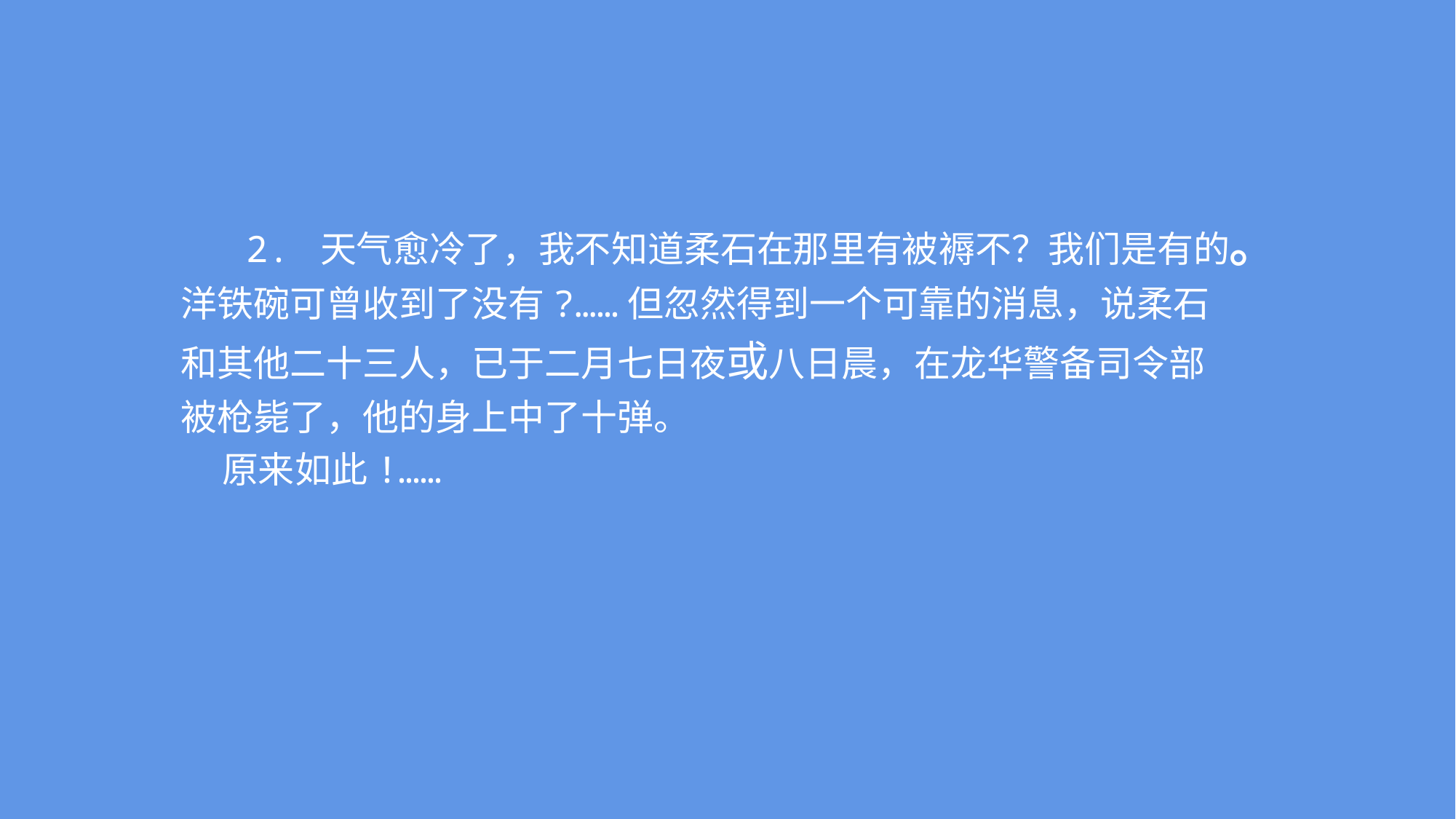

2. 天气愈冷了，我不知道柔石在那里有被褥不？我们是有的。洋铁碗可曾收到了没有?……但忽然得到一个可靠的消息，说柔石和其他二十三人，已于二月七日夜或八日晨，在龙华警备司令部被枪毙了，他的身上中了十弹。
    原来如此!……